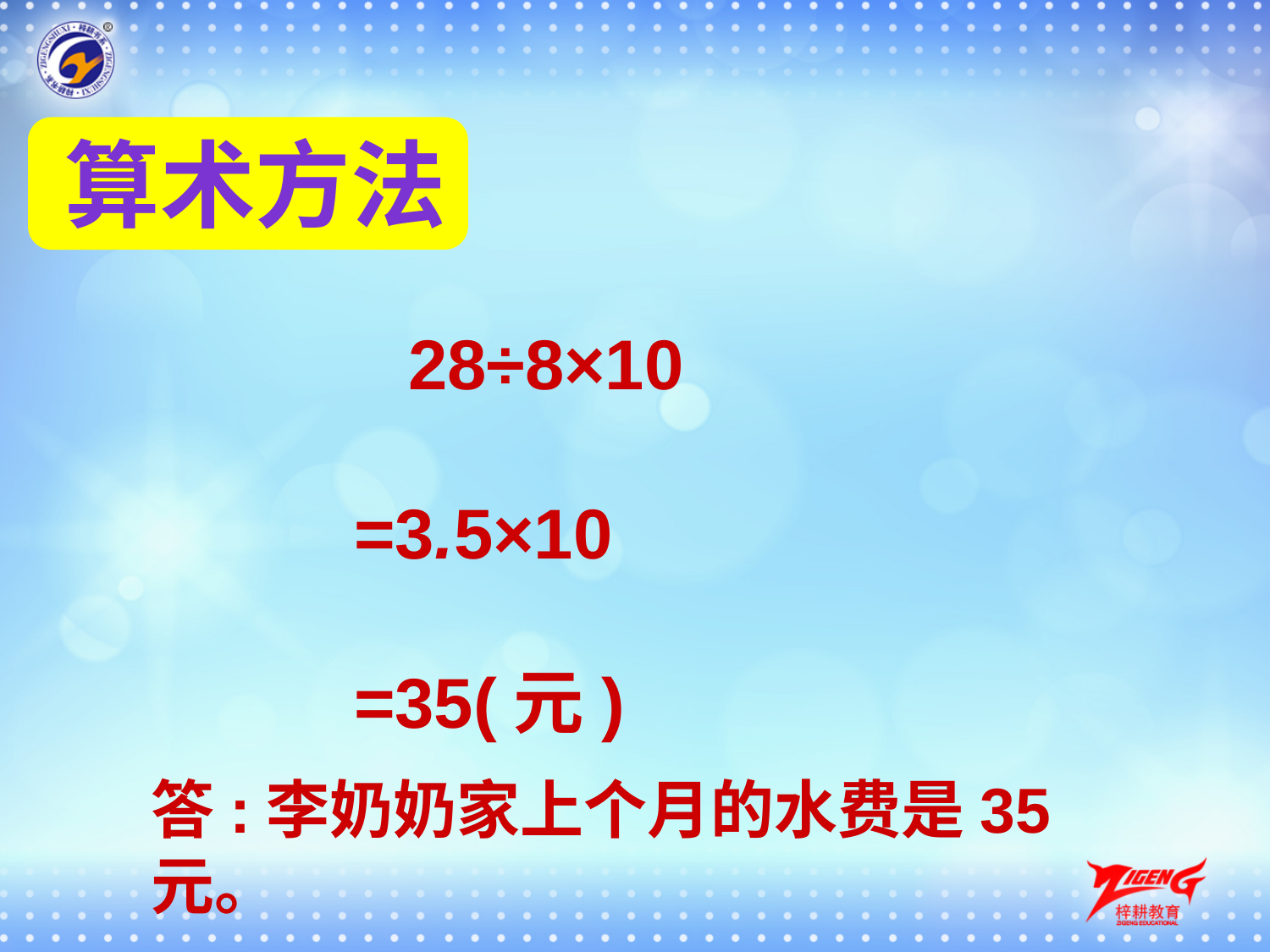

算术方法
        28÷8×10
　 =3.5×10
　 =35(元)
答:李奶奶家上个月的水费是35元。